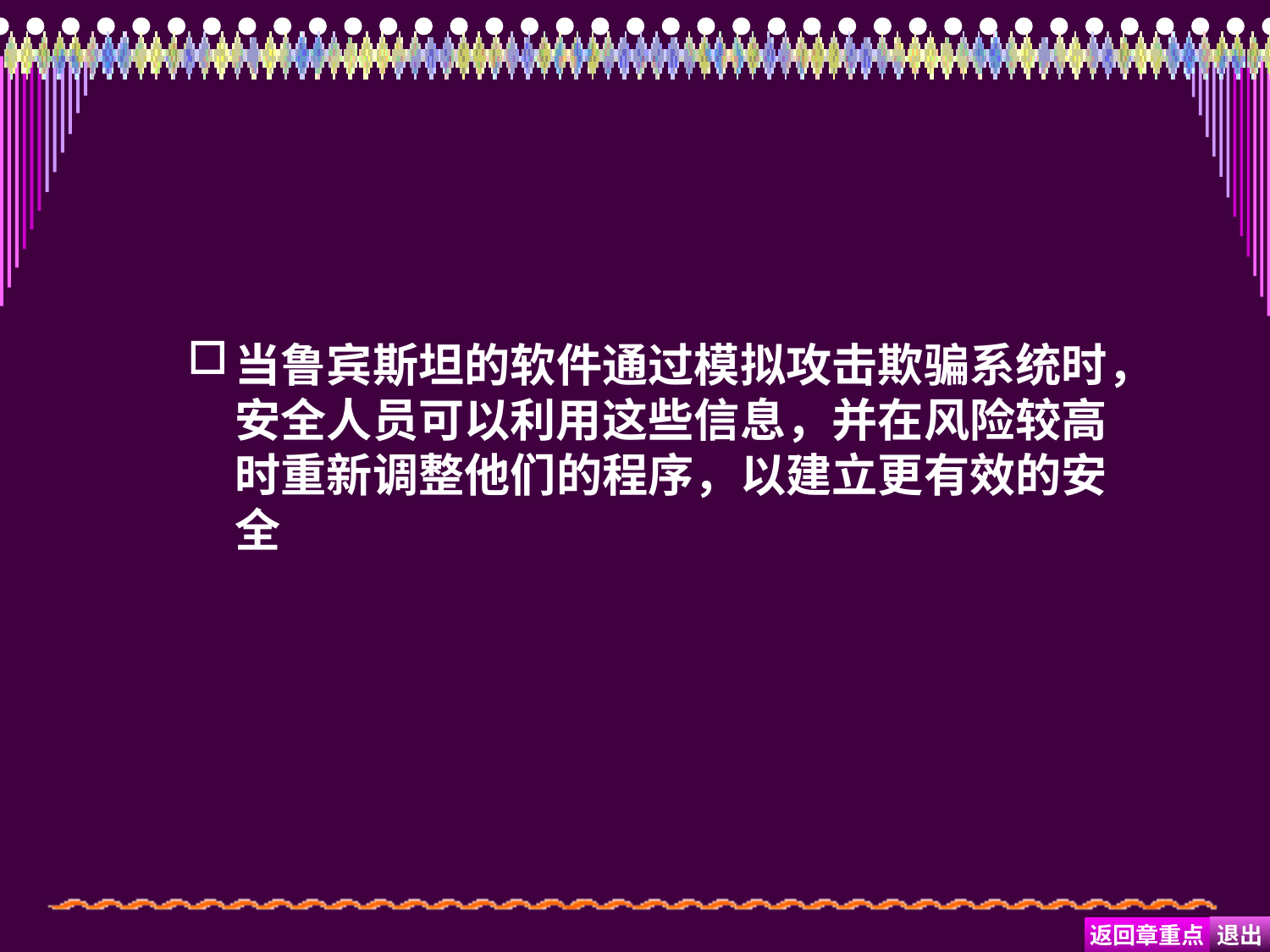

#

当鲁宾斯坦的软件通过模拟攻击欺骗系统时，安全人员可以利用这些信息，并在风险较高时重新调整他们的程序，以建立更有效的安全